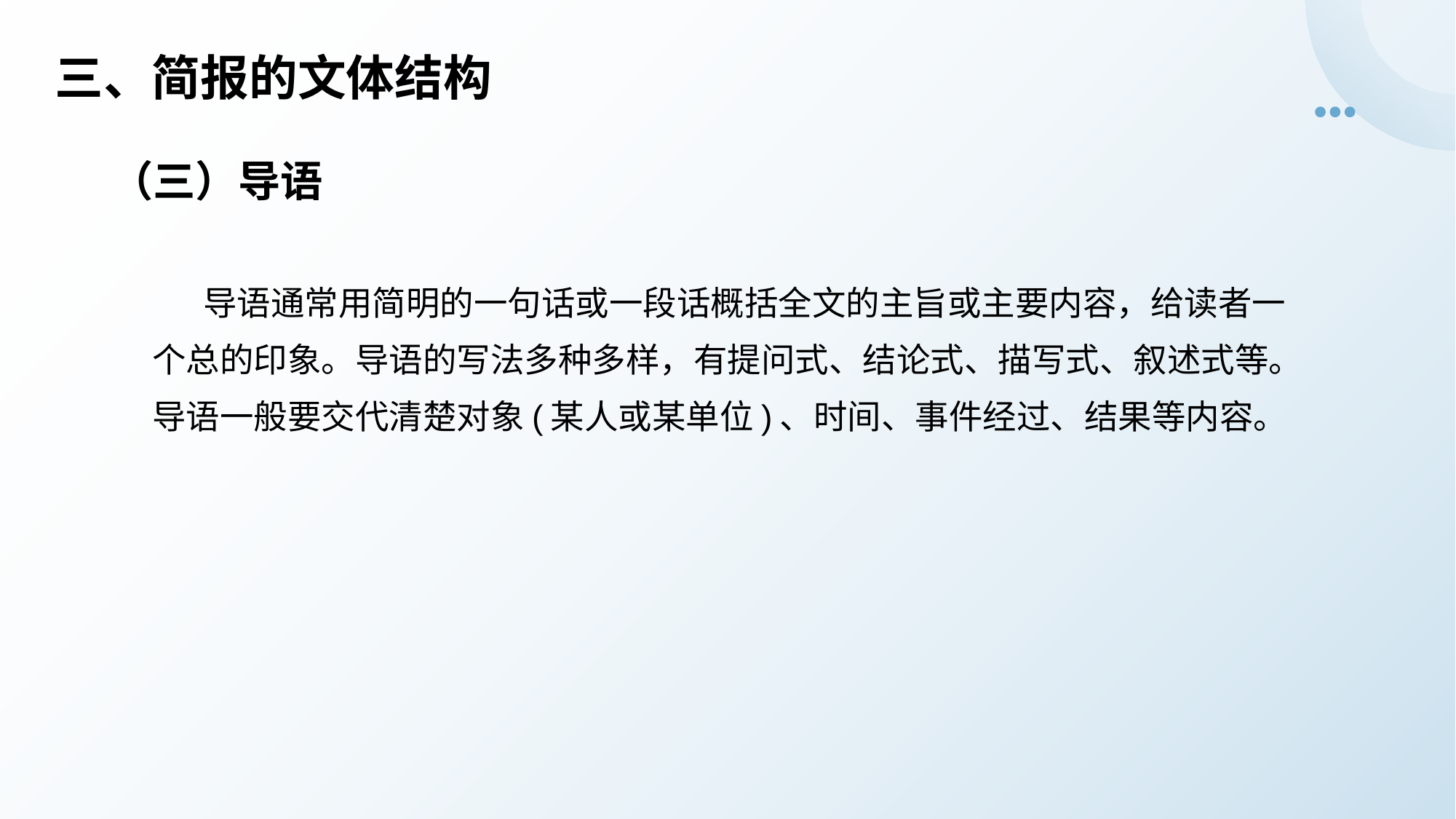

# 三、简报的文体结构
（三）导语
导语通常用简明的一句话或一段话概括全文的主旨或主要内容，给读者一个总的印象。导语的写法多种多样，有提问式、结论式、描写式、叙述式等。导语一般要交代清楚对象(某人或某单位)、时间、事件经过、结果等内容。